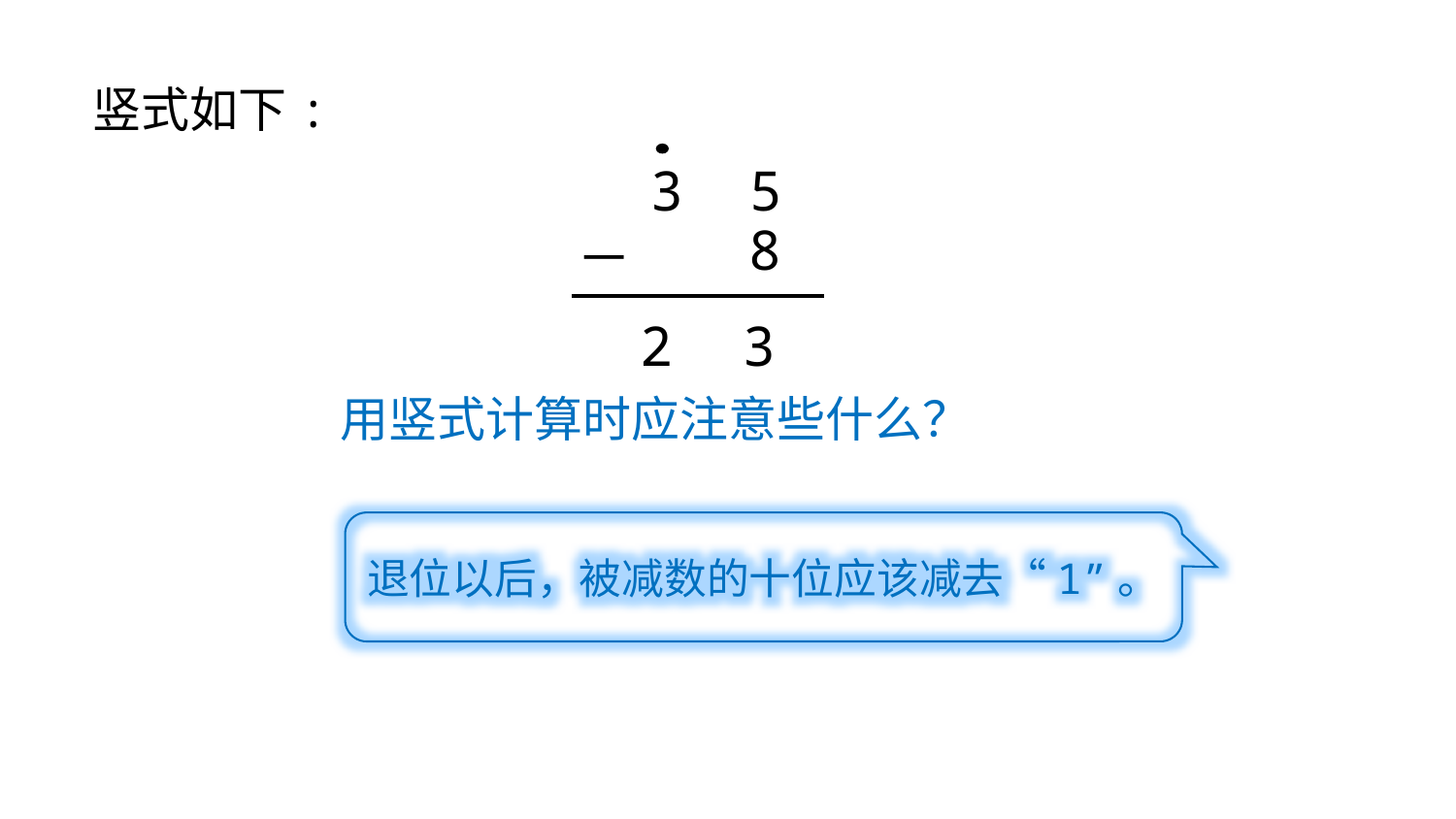

竖式如下:

3  5
8
－
2
3
用竖式计算时应注意些什么？
退位以后，被减数的十位应该减去“1”。